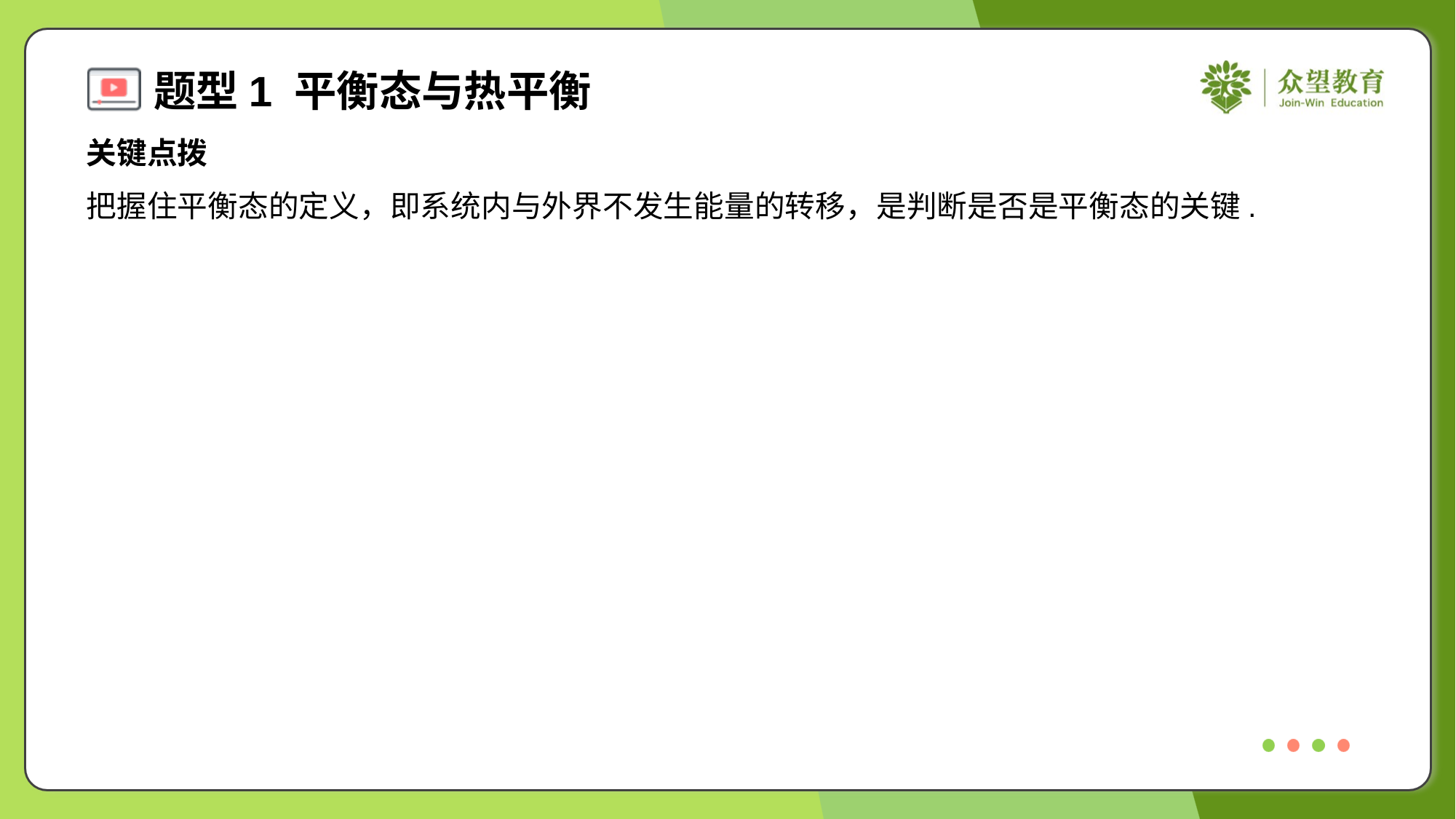

关键点拨
把握住平衡态的定义，即系统内与外界不发生能量的转移，是判断是否是平衡态的关键.